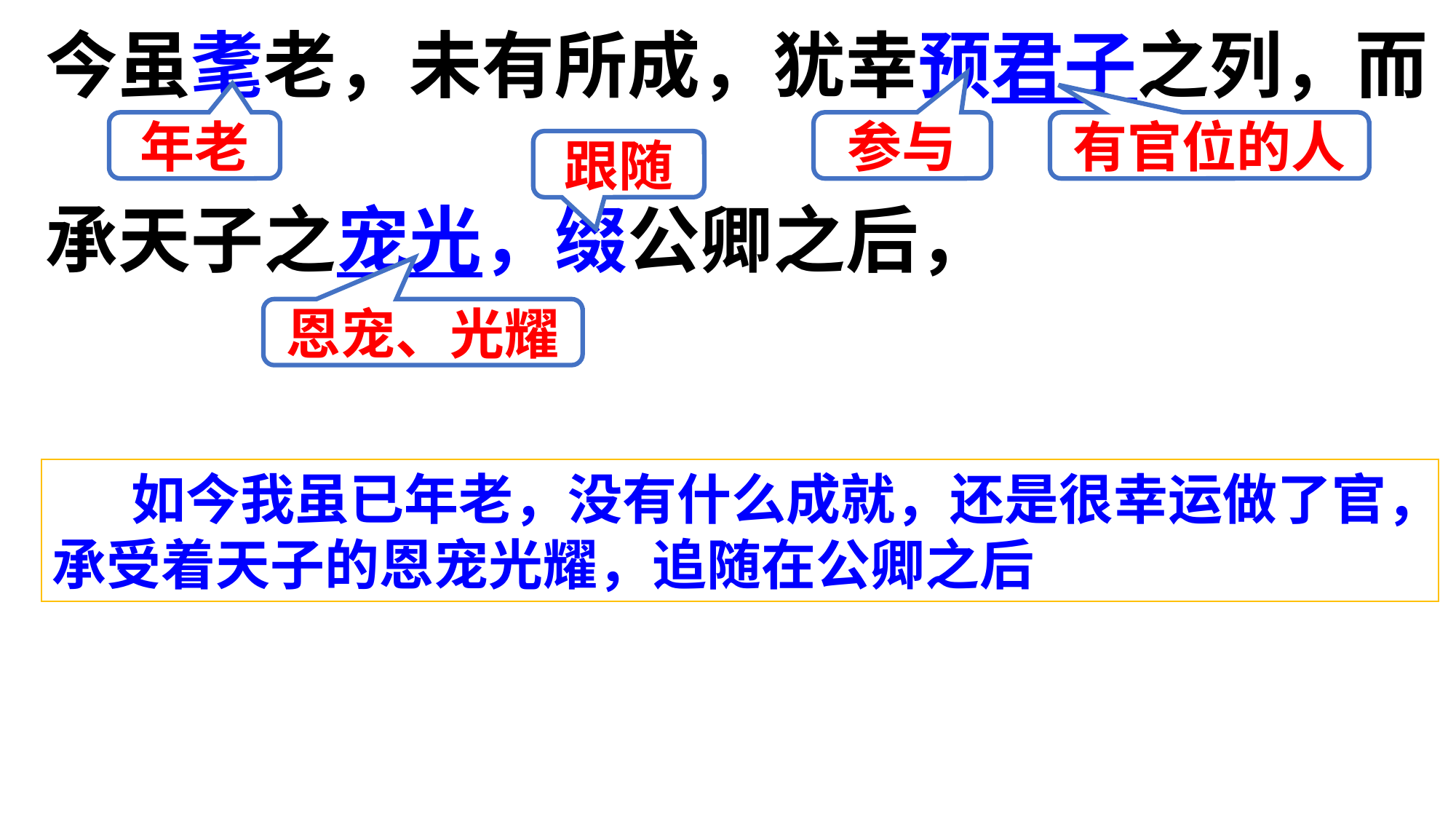

今虽耄老，未有所成，犹幸预君子之列，而

承天子之宠光，缀公卿之后，

年老
参与
有官位的人
跟随
恩宠、光耀
       如今我虽已年老，没有什么成就，还是很幸运做了官，承受着天子的恩宠光耀，追随在公卿之后